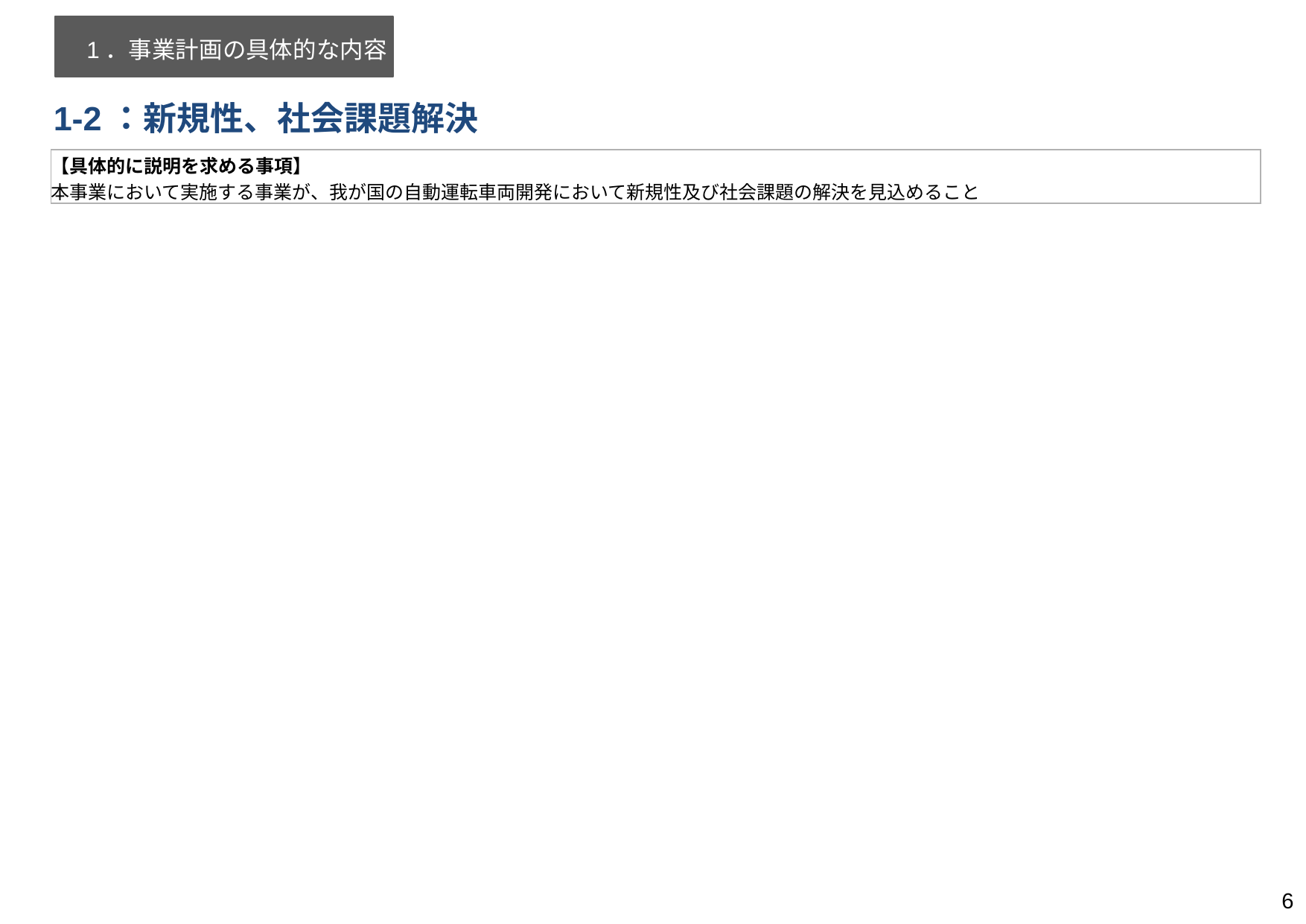

1．事業計画の具体的な内容
1-2：新規性、社会課題解決
【具体的に説明を求める事項】
本事業において実施する事業が、我が国の自動運転車両開発において新規性及び社会課題の解決を見込めること
6